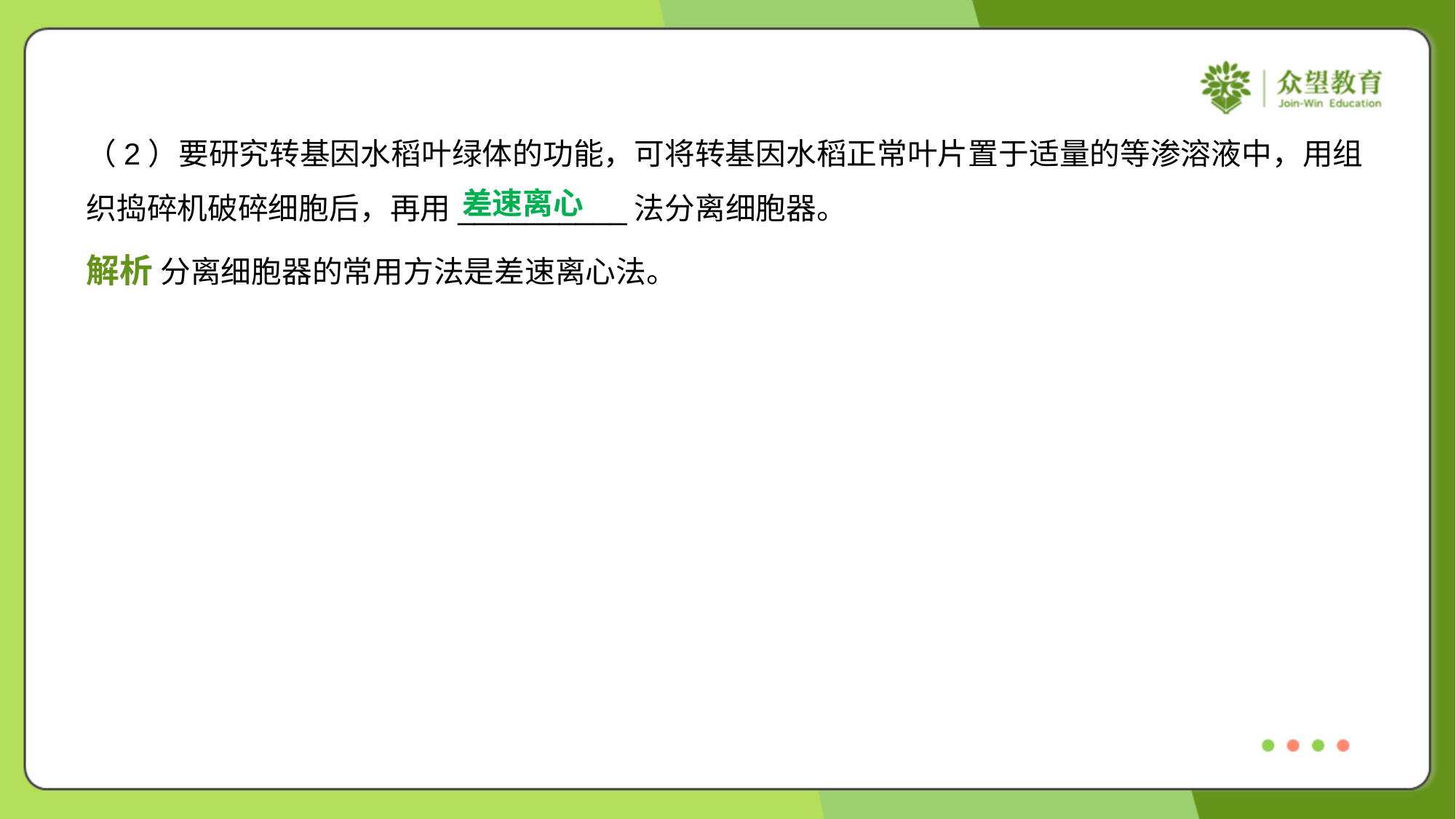

（2）要研究转基因水稻叶绿体的功能，可将转基因水稻正常叶片置于适量的等渗溶液中，用组
织捣碎机破碎细胞后，再用__________法分离细胞器。
差速离心
解析 分离细胞器的常用方法是差速离心法。